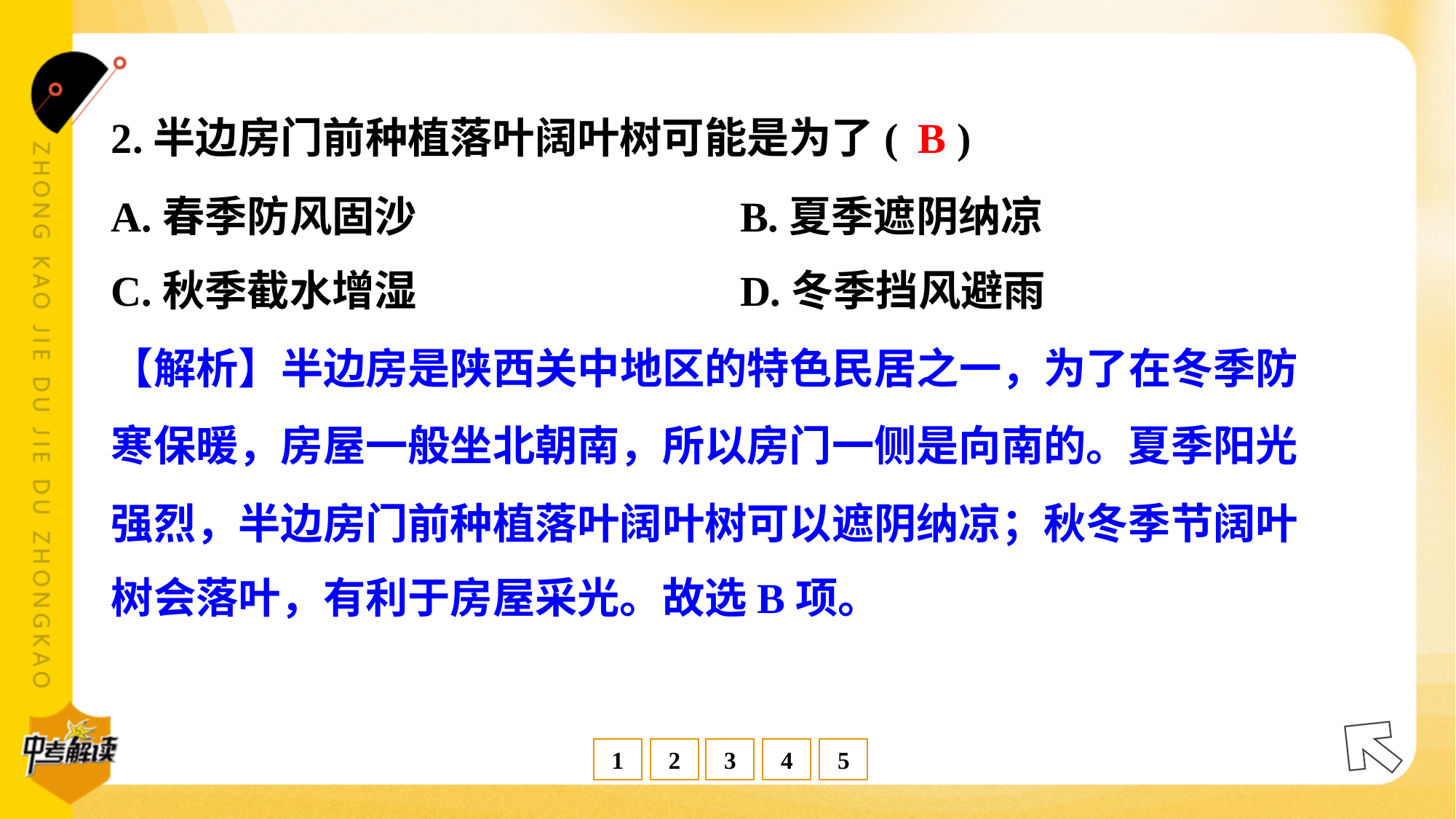

B
2.半边房门前种植落叶阔叶树可能是为了(     )
A.春季防风固沙	B.夏季遮阴纳凉
C.秋季截水增湿	D.冬季挡风避雨
【解析】半边房是陕西关中地区的特色民居之一，为了在冬季防
寒保暖，房屋一般坐北朝南，所以房门一侧是向南的。夏季阳光
强烈，半边房门前种植落叶阔叶树可以遮阴纳凉；秋冬季节阔叶
树会落叶，有利于房屋采光。故选B项。